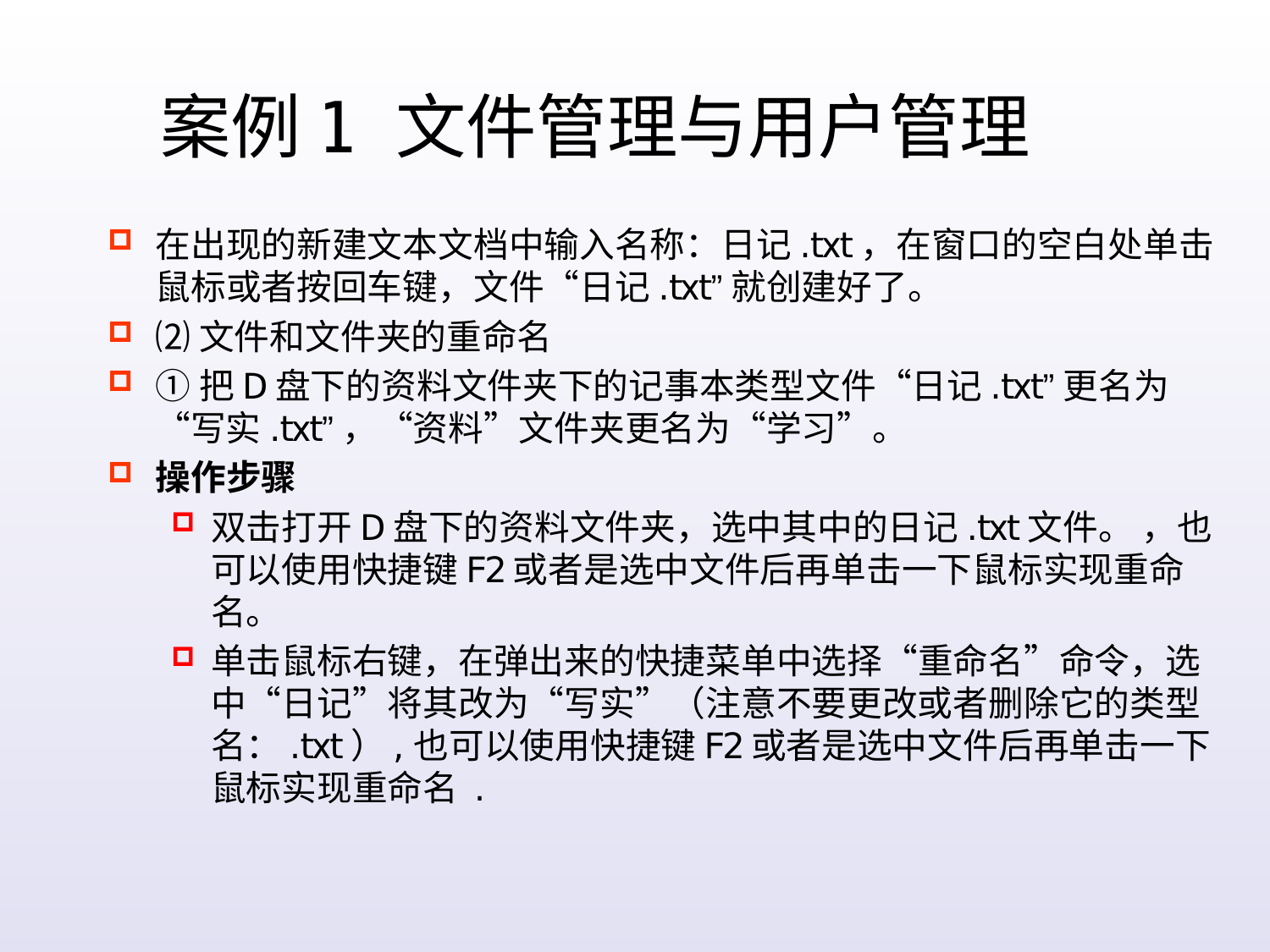

案例1 文件管理与用户管理
在出现的新建文本文档中输入名称：日记.txt，在窗口的空白处单击鼠标或者按回车键，文件“日记.txt”就创建好了。
⑵文件和文件夹的重命名
①把D盘下的资料文件夹下的记事本类型文件“日记.txt”更名为“写实.txt”，“资料”文件夹更名为“学习”。
操作步骤
双击打开D盘下的资料文件夹，选中其中的日记.txt文件。 ，也可以使用快捷键F2或者是选中文件后再单击一下鼠标实现重命名。
单击鼠标右键，在弹出来的快捷菜单中选择“重命名”命令，选中“日记”将其改为“写实”（注意不要更改或者删除它的类型名：.txt）,也可以使用快捷键F2或者是选中文件后再单击一下鼠标实现重命名 .